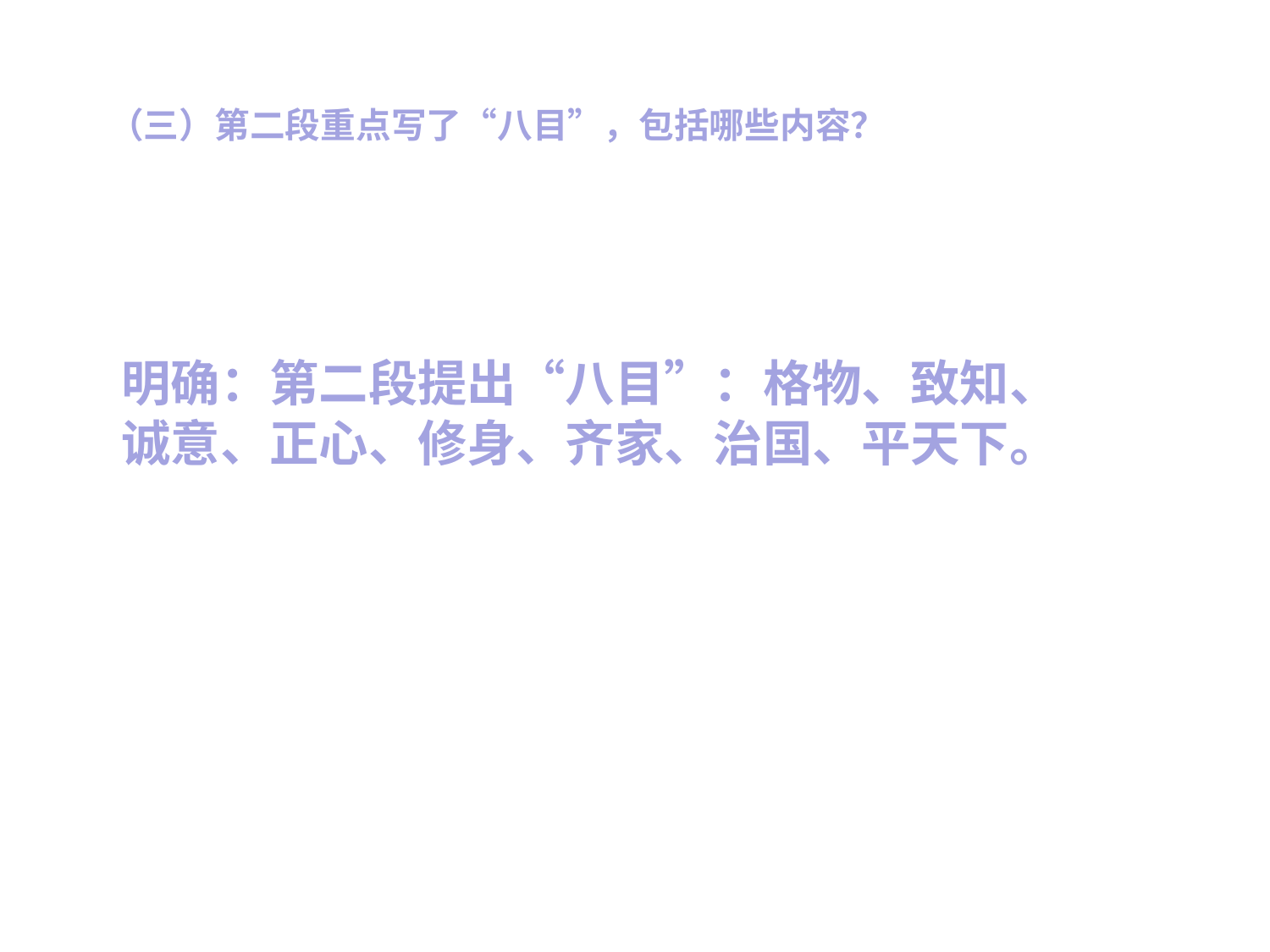

（三）第二段重点写了“八目”，包括哪些内容？
明确：第二段提出“八目”：格物、致知、诚意、正心、修身、齐家、治国、平天下。